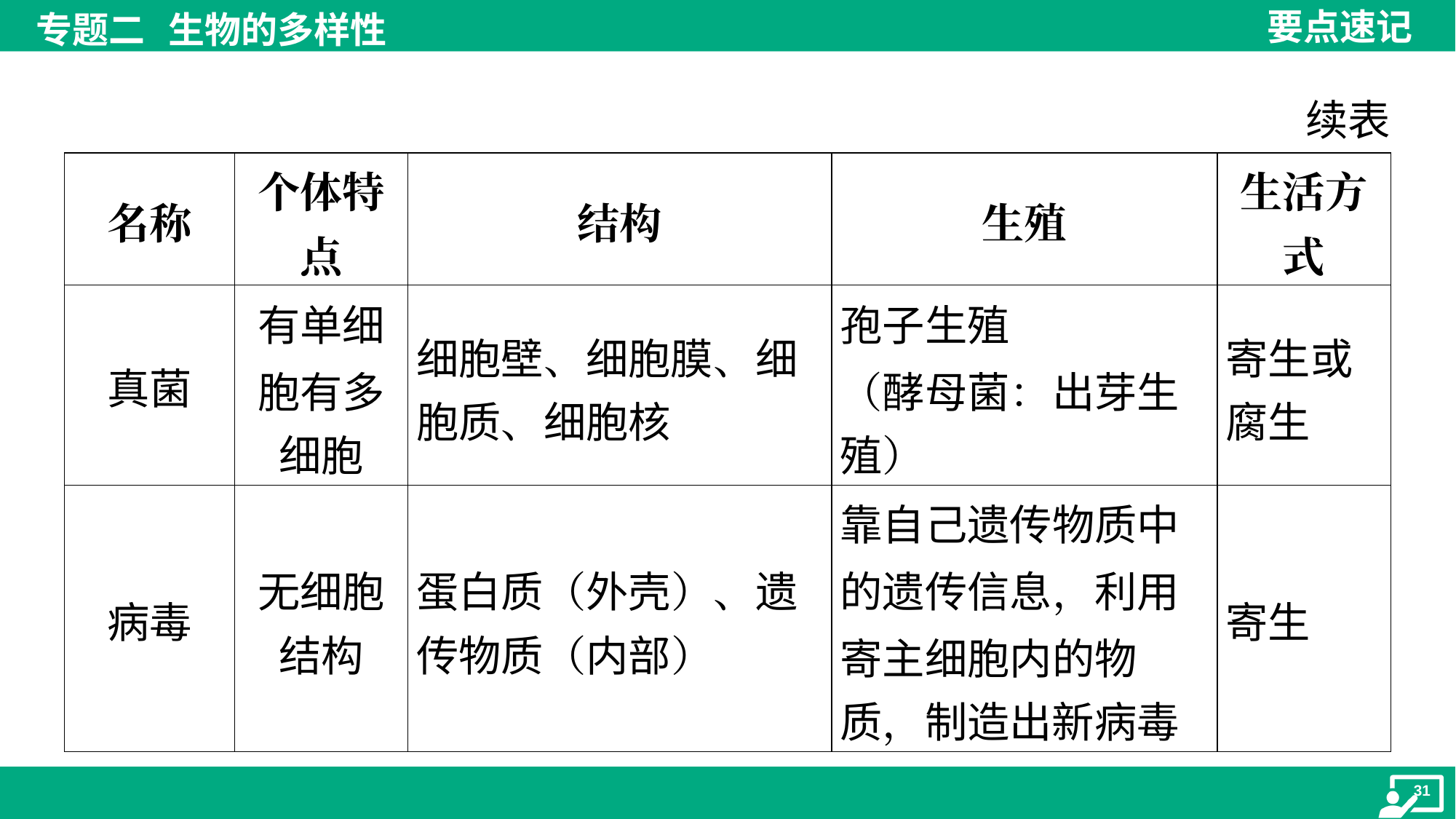

续表
| 名称 | 个体特 点 | 结构 | 生殖 | 生活方 式 |
| --- | --- | --- | --- | --- |
| 真菌 | 有单细 胞有多 细胞 | 细胞壁、细胞膜、细 胞质、细胞核 | 孢子生殖 （酵母菌：出芽生 殖） | 寄生或 腐生 |
| 病毒 | 无细胞 结构 | 蛋白质（外壳）、遗 传物质（内部） | 靠自己遗传物质中 的遗传信息，利用 寄主细胞内的物 质，制造出新病毒 | 寄生 |